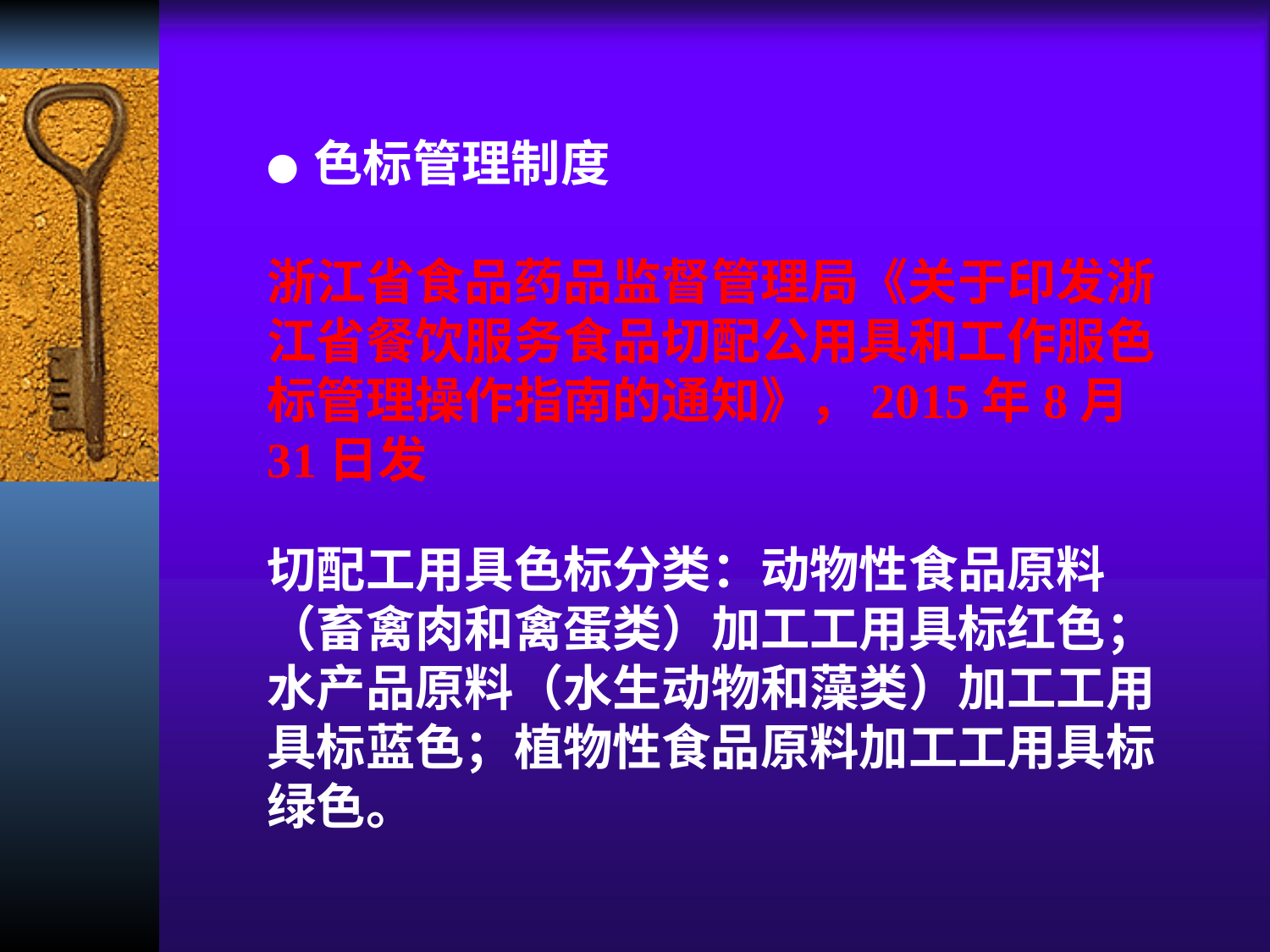

● 色标管理制度

浙江省食品药品监督管理局《关于印发浙江省餐饮服务食品切配公用具和工作服色标管理操作指南的通知》，2015年8月31日发

切配工用具色标分类：动物性食品原料（畜禽肉和禽蛋类）加工工用具标红色；水产品原料（水生动物和藻类）加工工用具标蓝色；植物性食品原料加工工用具标绿色。